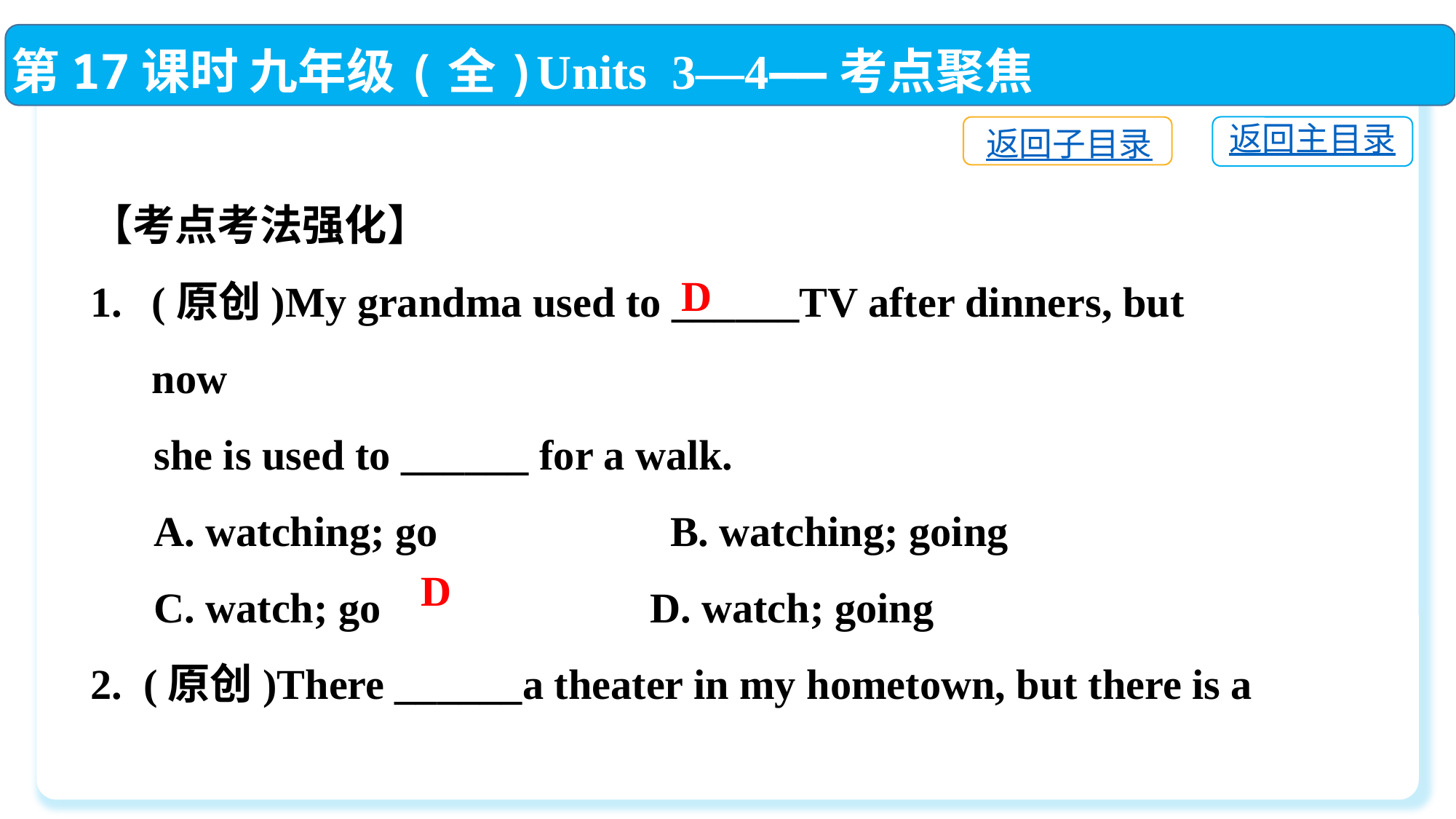

第17课时 九年级(全)Units  3—4——考点聚焦

返回主目录

返回子目录
【考点考法强化】
(原创)My grandma used to ______TV after dinners, but now
      she is used to ______ for a walk.
      A. watching; go　　　　　B. watching; going
      C. watch; go	                      D. watch; going
2.  (原创)There ______a theater in my hometown, but there is a
      supermarket now.
      A. had	B. was used to        C. used to have	D. used to be

D
D